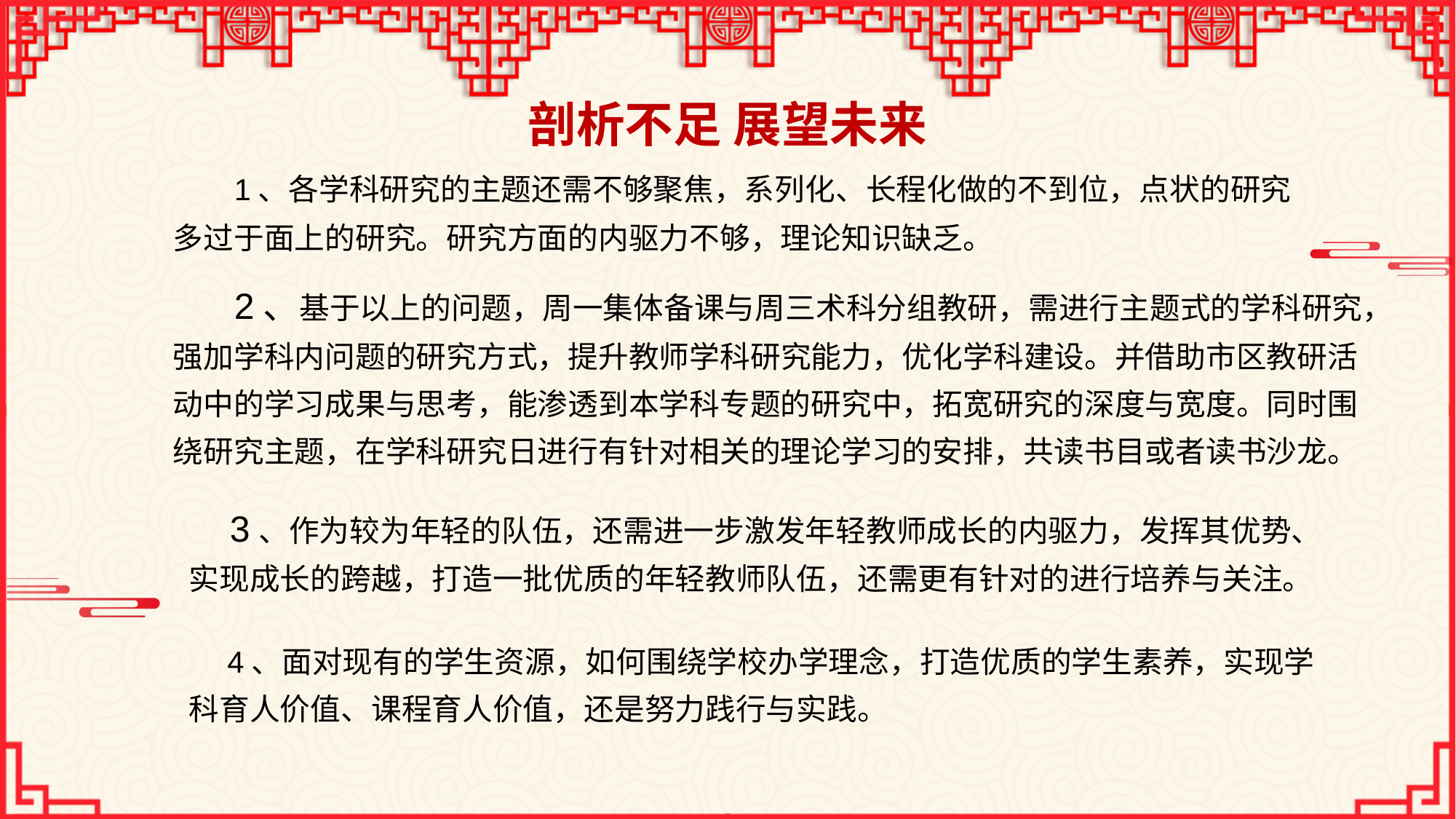

剖析不足 展望未来
       1、各学科研究的主题还需不够聚焦，系列化、长程化做的不到位，点状的研究多过于面上的研究。研究方面的内驱力不够，理论知识缺乏。

       2、基于以上的问题，周一集体备课与周三术科分组教研，需进行主题式的学科研究，强加学科内问题的研究方式，提升教师学科研究能力，优化学科建设。并借助市区教研活动中的学习成果与思考，能渗透到本学科专题的研究中，拓宽研究的深度与宽度。同时围绕研究主题，在学科研究日进行有针对相关的理论学习的安排，共读书目或者读书沙龙。
    3、作为较为年轻的队伍，还需进一步激发年轻教师成长的内驱力，发挥其优势、实现成长的跨越，打造一批优质的年轻教师队伍，还需更有针对的进行培养与关注。
     4、面对现有的学生资源，如何围绕学校办学理念，打造优质的学生素养，实现学科育人价值、课程育人价值，还是努力践行与实践。